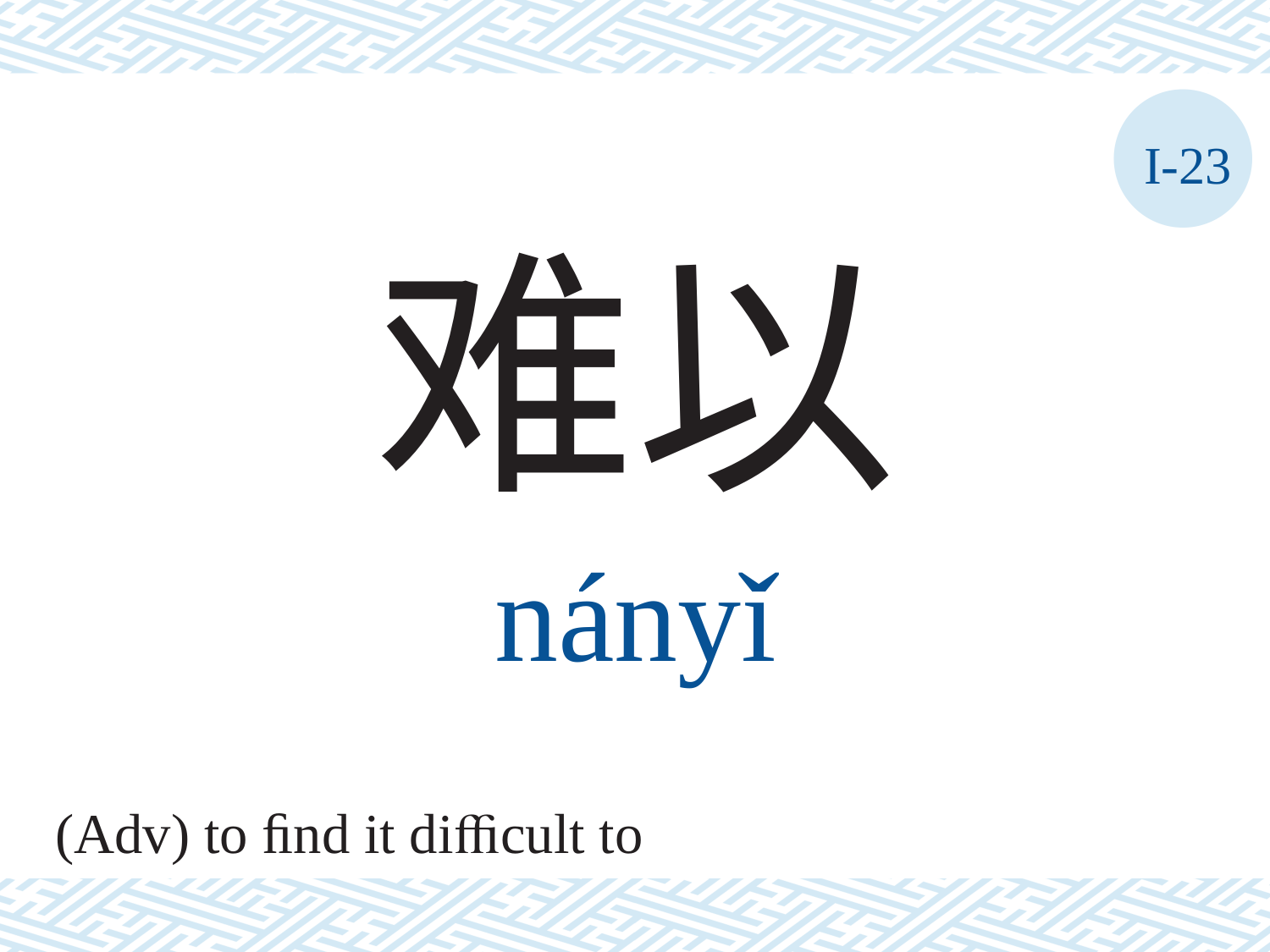

I-23
难以
nányǐ
(Adv) to ﬁnd it diﬃcult to